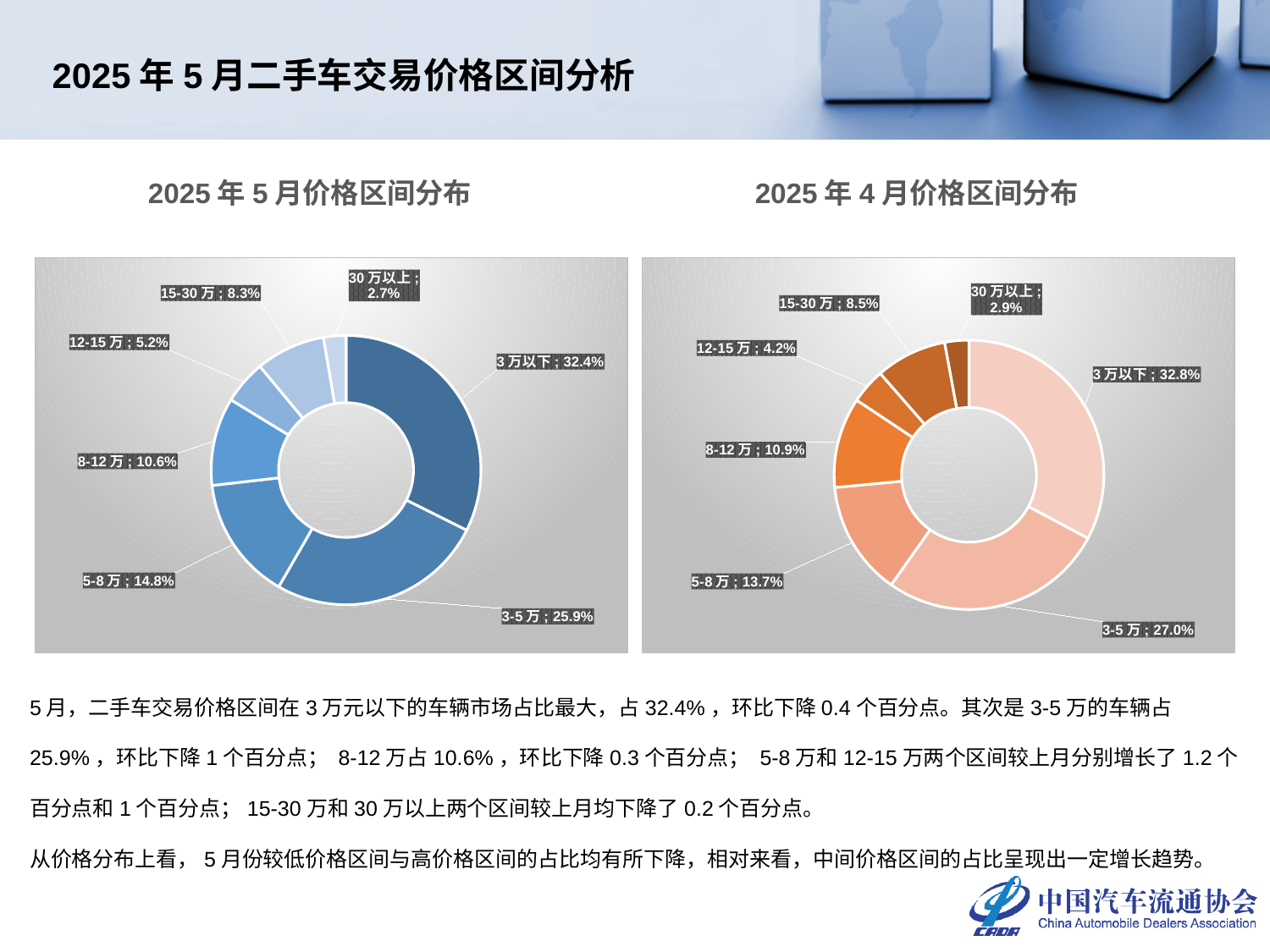

2025年5月二手车交易价格区间分析
2025年5月价格区间分布
2025年4月价格区间分布

### Chart

| Category | 2025年5月 |
|---|---|
| 3万以下 | 0.32380117502778183 |
| 3-5万 | 0.25943143531370233 |
| 5-8万 | 0.14849889536762786 |
| 8-12万 | 0.10561967883754599 |
| 12-15万 | 0.052499922520775504 |
| 15-30万 | 0.0833012347974693 |
| 30万以上 | 0.026847658135097204 |

### Chart

| Category | 2025年4月 |
|---|---|
| 3万以下 | 0.32820742465630737 |
| 3-5万 | 0.2697057901571806 |
| 5-8万 | 0.13698446106309614 |
| 8-12万 | 0.10858000089561597 |
| 12-15万 | 0.04219694594957682 |
| 15-30万 | 0.0853522009762214 |
| 30万以上 | 0.0289731763020017 |
5月，二手车交易价格区间在3万元以下的车辆市场占比最大，占32.4%，环比下降0.4个百分点。其次是3-5万的车辆占25.9%，环比下降1个百分点； 8-12万占10.6%，环比下降0.3个百分点； 5-8万和12-15万两个区间较上月分别增长了1.2个百分点和1个百分点；15-30万和30万以上两个区间较上月均下降了0.2个百分点。
从价格分布上看，5月份较低价格区间与高价格区间的占比均有所下降，相对来看，中间价格区间的占比呈现出一定增长趋势。